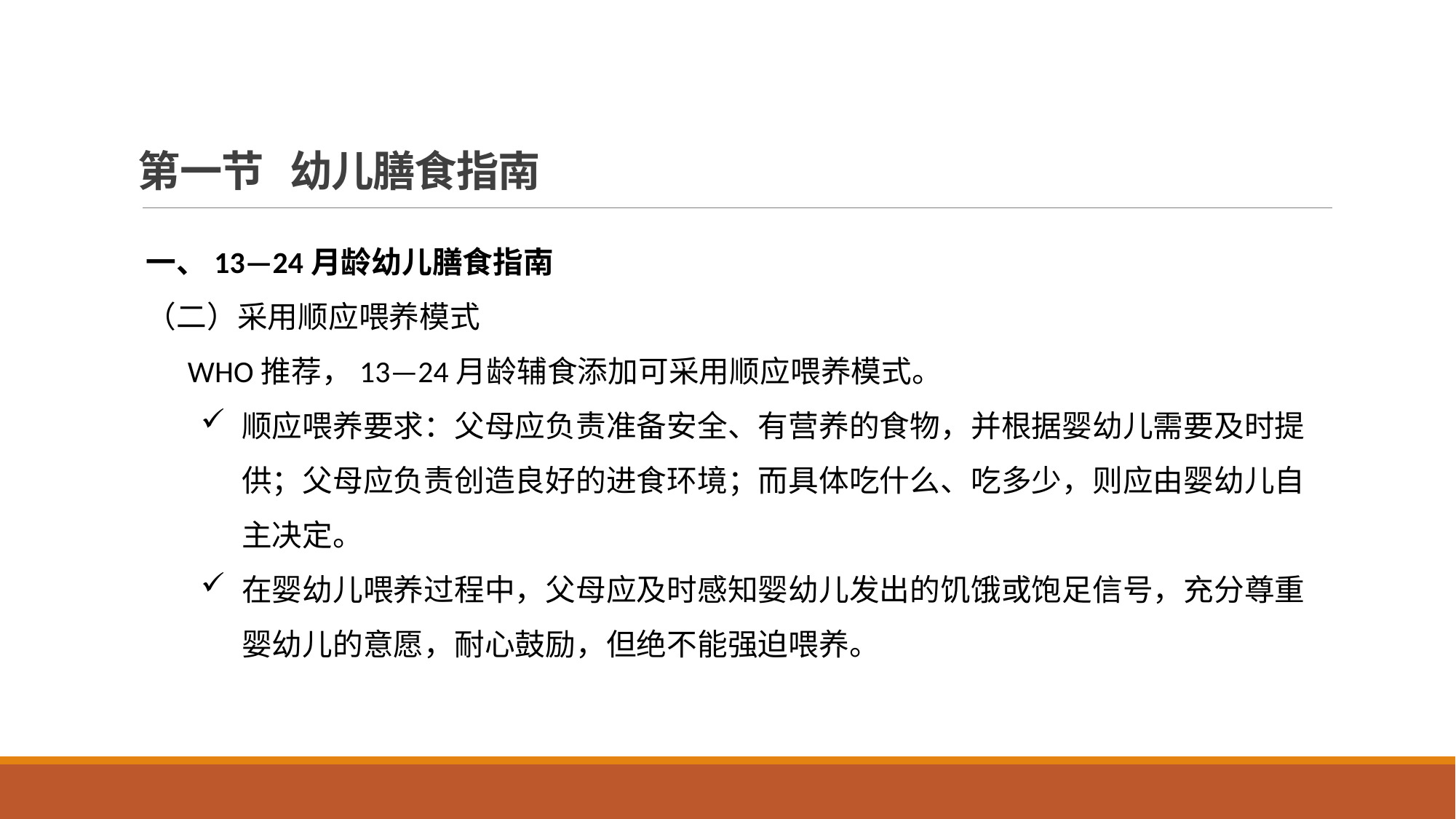

# 第一节   幼儿膳食指南
一、13—24月龄幼儿膳食指南
（二）采用顺应喂养模式
      WHO推荐，13—24月龄辅食添加可采用顺应喂养模式。
顺应喂养要求：父母应负责准备安全、有营养的食物，并根据婴幼儿需要及时提供；父母应负责创造良好的进食环境；而具体吃什么、吃多少，则应由婴幼儿自主决定。
在婴幼儿喂养过程中，父母应及时感知婴幼儿发出的饥饿或饱足信号，充分尊重婴幼儿的意愿，耐心鼓励，但绝不能强迫喂养。